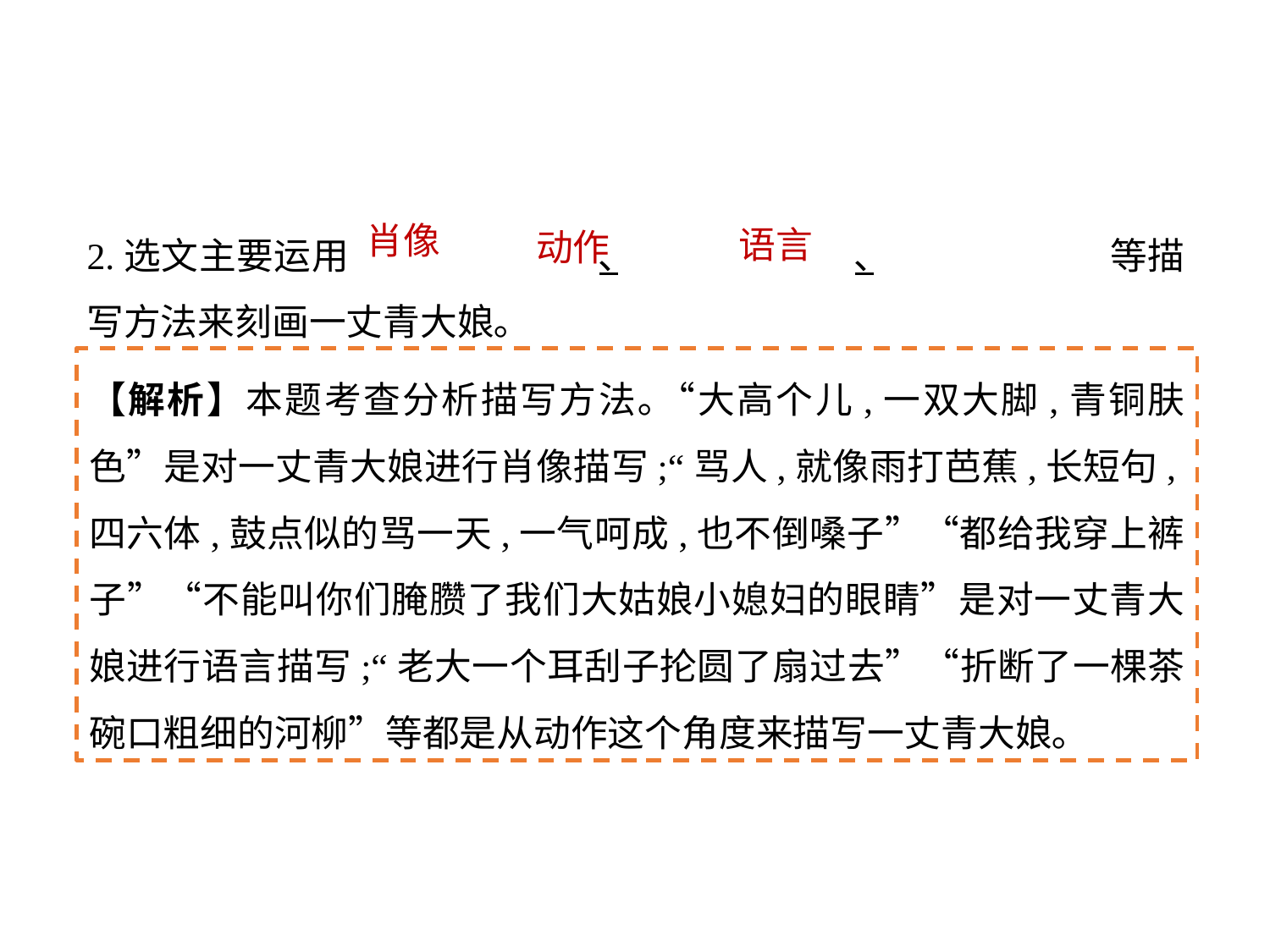

2.选文主要运用		､		､		等描写方法来刻画一丈青大娘｡
肖像
语言
动作
【解析】本题考查分析描写方法｡“大高个儿,一双大脚,青铜肤色”是对一丈青大娘进行肖像描写;“骂人,就像雨打芭蕉,长短句,四六体,鼓点似的骂一天,一气呵成,也不倒嗓子”“都给我穿上裤子”“不能叫你们腌臜了我们大姑娘小媳妇的眼睛”是对一丈青大娘进行语言描写;“老大一个耳刮子抡圆了扇过去”“折断了一棵茶碗口粗细的河柳”等都是从动作这个角度来描写一丈青大娘｡